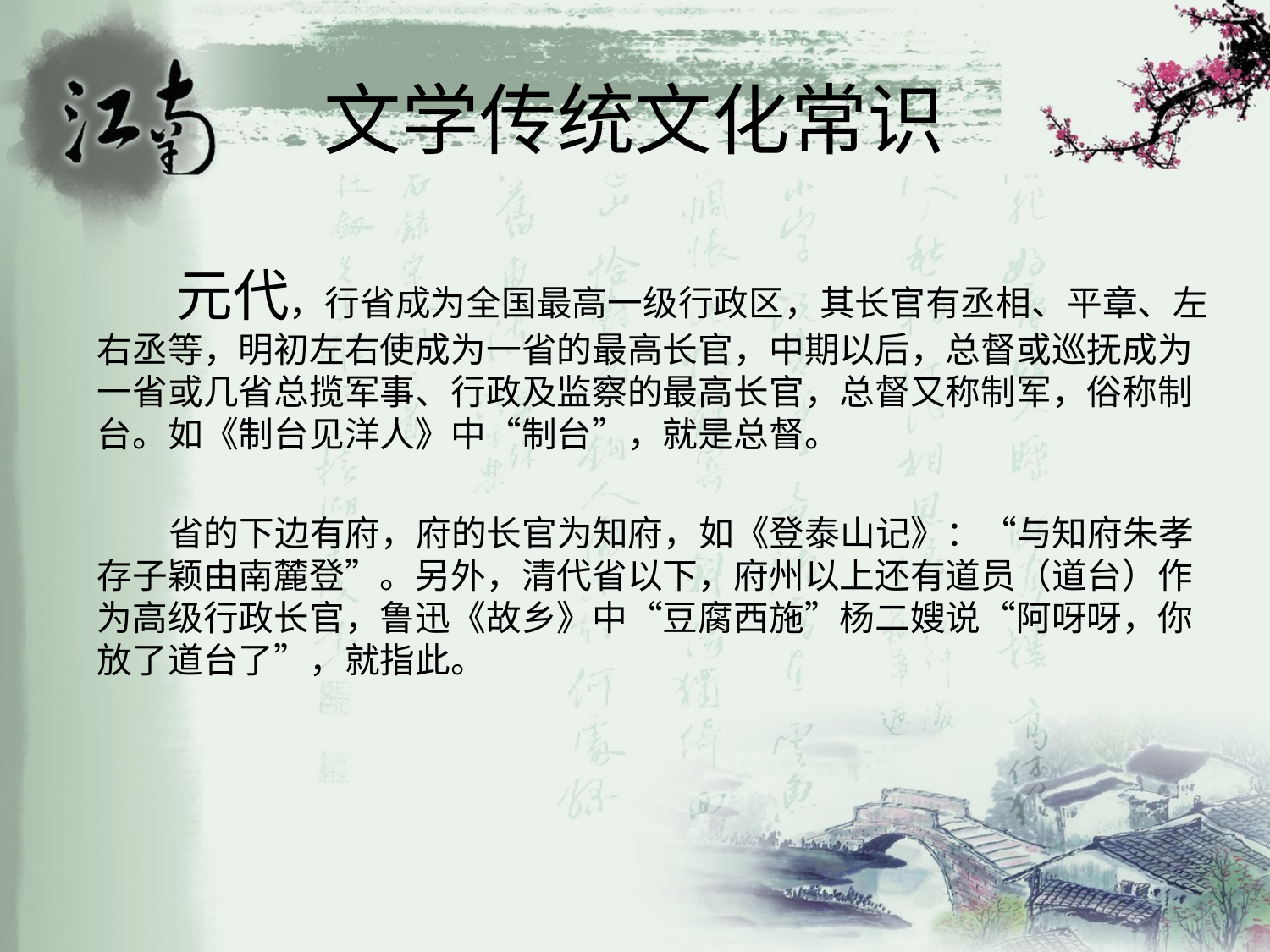

# 文学传统文化常识
         元代，行省成为全国最高一级行政区，其长官有丞相、平章、左右丞等，明初左右使成为一省的最高长官，中期以后，总督或巡抚成为一省或几省总揽军事、行政及监察的最高长官，总督又称制军，俗称制台。如《制台见洋人》中“制台”，就是总督。

        省的下边有府，府的长官为知府，如《登泰山记》：“与知府朱孝存子颖由南麓登”。另外，清代省以下，府州以上还有道员（道台）作为高级行政长官，鲁迅《故乡》中“豆腐西施”杨二嫂说“阿呀呀，你放了道台了”，就指此。